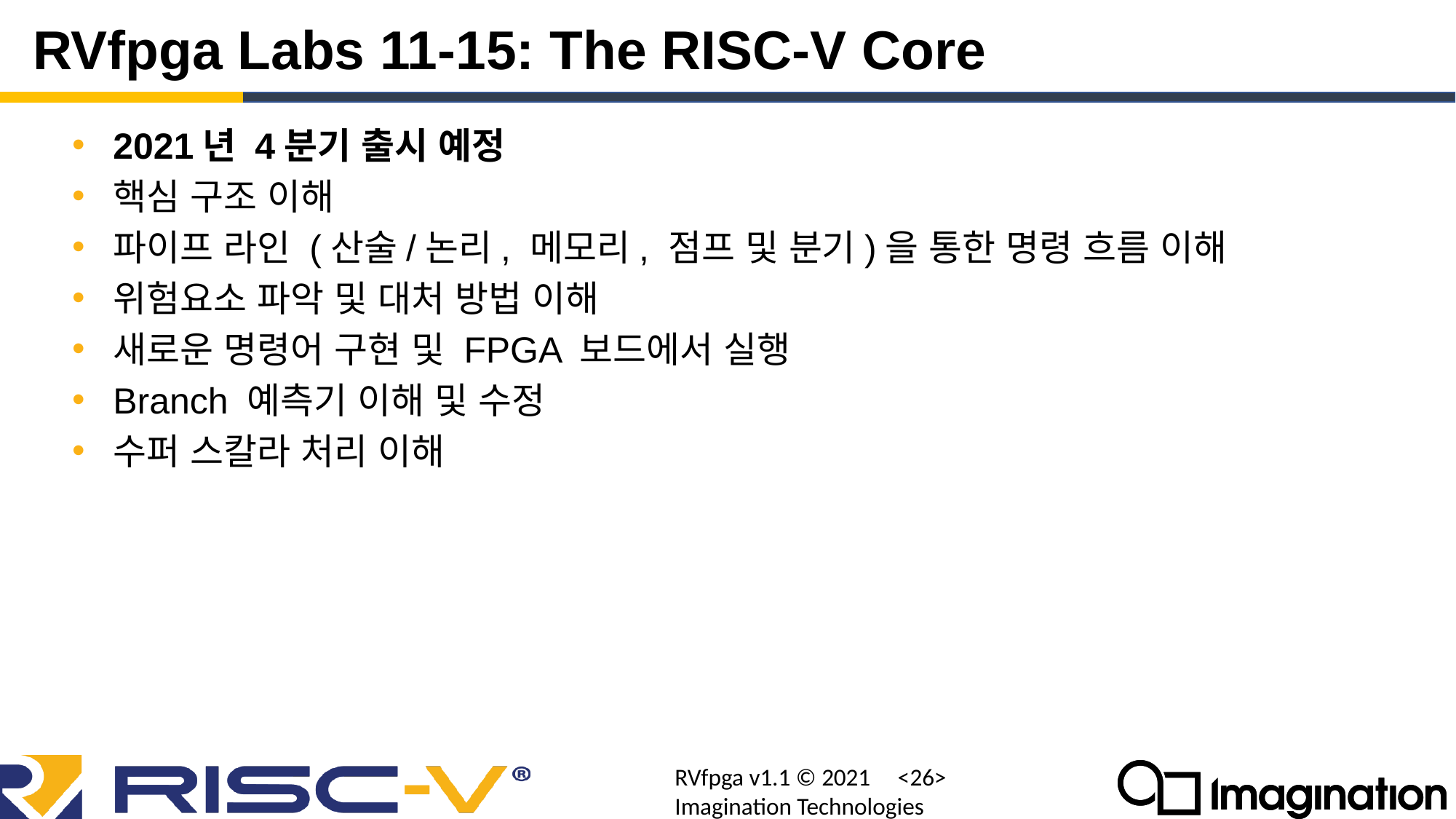

# RVfpga Labs 11-15: The RISC-V Core
2021년 4분기 출시 예정
핵심 구조 이해
파이프 라인 (산술/논리, 메모리, 점프 및 분기)을 통한 명령 흐름 이해
위험요소 파악 및 대처 방법 이해
새로운 명령어 구현 및 FPGA 보드에서 실행
Branch 예측기 이해 및 수정
수퍼 스칼라 처리 이해